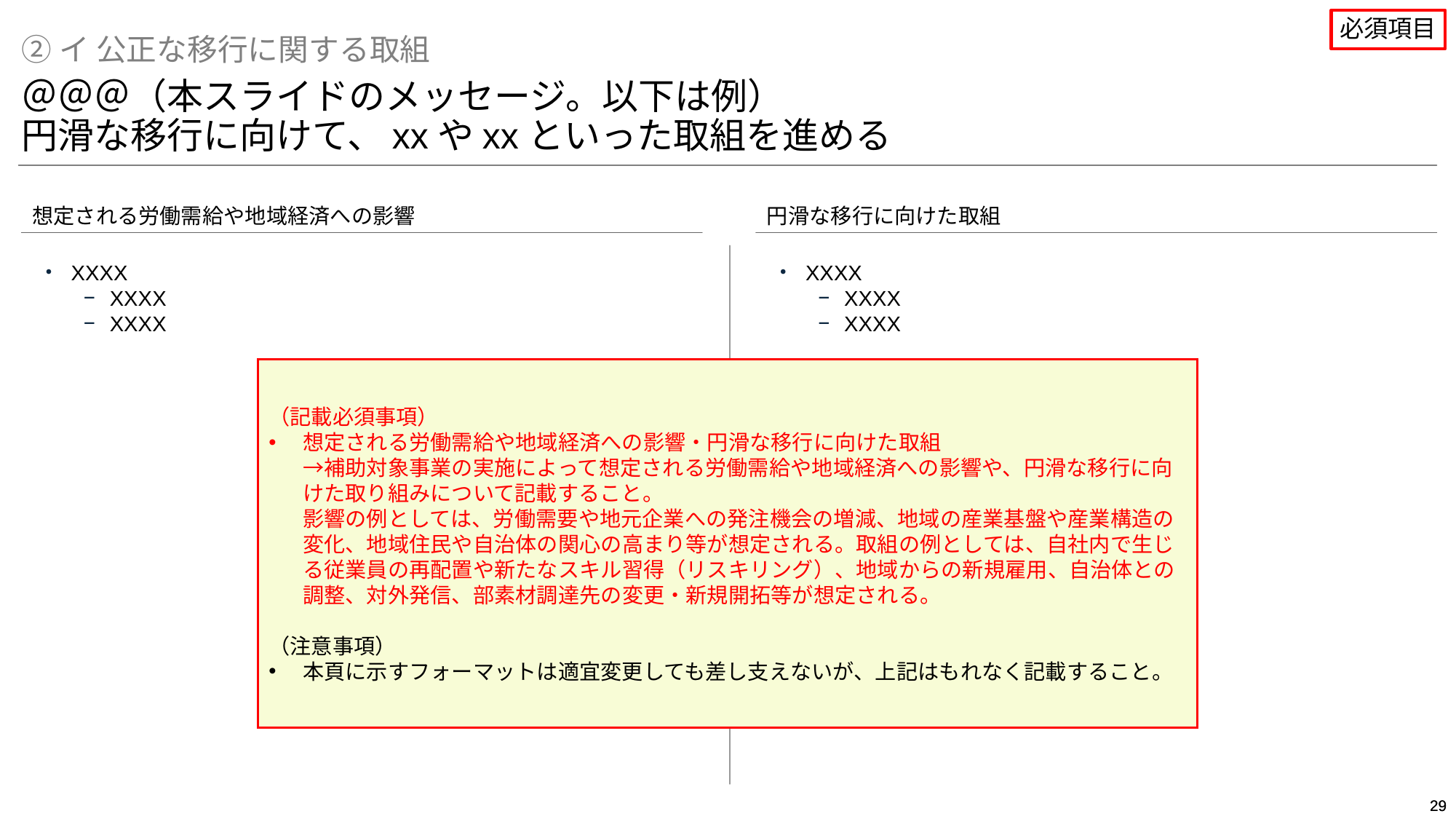

必須項目
②イ 公正な移行に関する取組
＠＠＠（本スライドのメッセージ。以下は例）
円滑な移行に向けて、xxやxxといった取組を進める
想定される労働需給や地域経済への影響
円滑な移行に向けた取組
 ＞
XXXX
XXXX
XXXX
XXXX
XXXX
XXXX
（記載必須事項）
想定される労働需給や地域経済への影響・円滑な移行に向けた取組
→補助対象事業の実施によって想定される労働需給や地域経済への影響や、円滑な移行に向けた取り組みについて記載すること。
影響の例としては、労働需要や地元企業への発注機会の増減、地域の産業基盤や産業構造の変化、地域住民や自治体の関心の高まり等が想定される。取組の例としては、自社内で生じる従業員の再配置や新たなスキル習得（リスキリング）、地域からの新規雇用、自治体との調整、対外発信、部素材調達先の変更・新規開拓等が想定される。
（注意事項）
本頁に示すフォーマットは適宜変更しても差し支えないが、上記はもれなく記載すること。